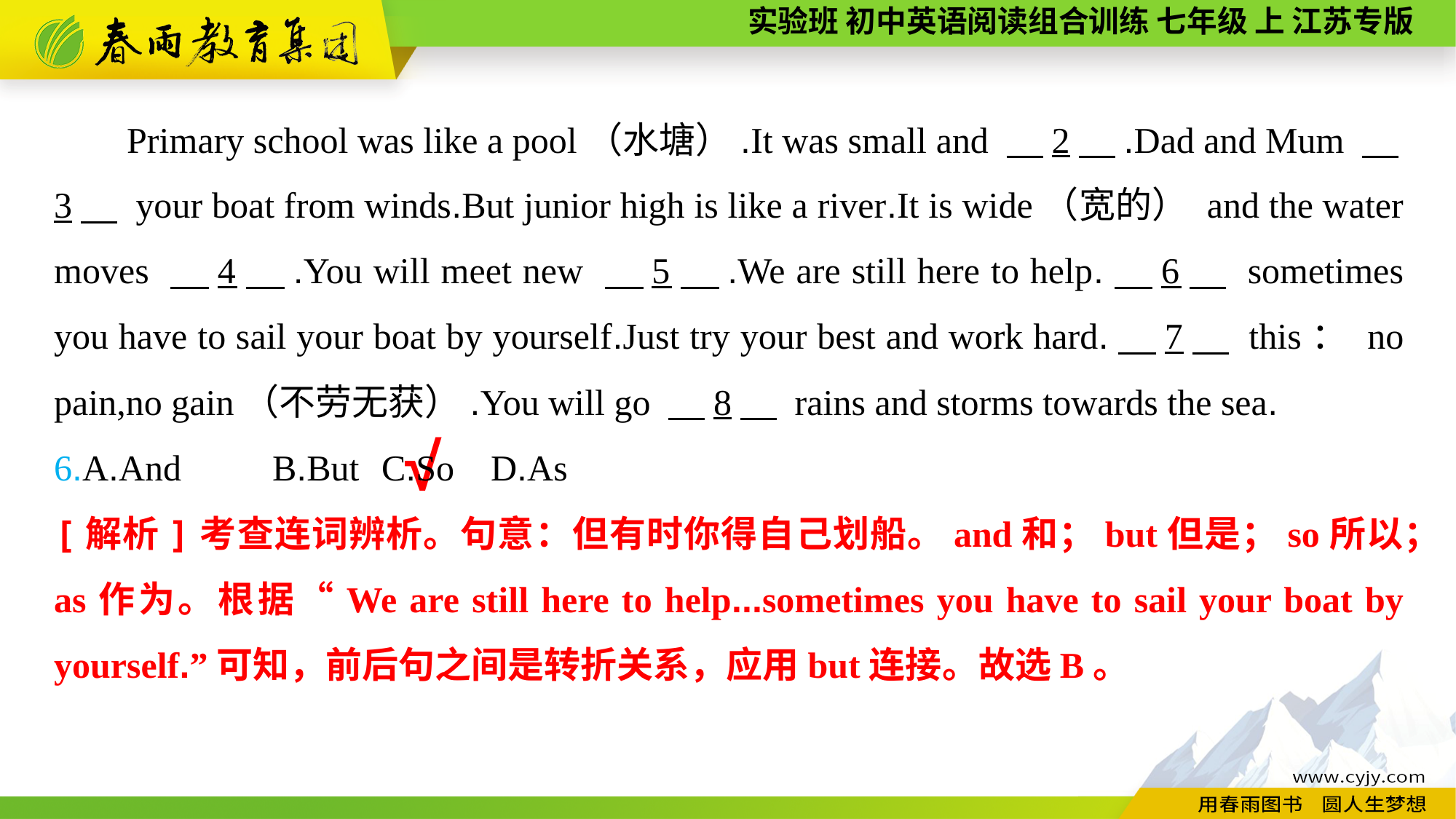

Primary school was like a pool（水塘）.It was small and 　2　.Dad and Mum 　3　 your boat from winds.But junior high is like a river.It is wide（宽的） and the water moves 　4　.You will meet new 　5　.We are still here to help.　6　 sometimes you have to sail your boat by yourself.Just try your best and work hard.　7　 this： no pain,no gain（不劳无获）.You will go 　8　 rains and storms towards the sea.
6.A.And	B.But	C.So	D.As
√
[解析]考查连词辨析。句意：但有时你得自己划船。and和；but但是；so所以；as作为。根据“We are still here to help...sometimes you have to sail your boat by yourself.”可知，前后句之间是转折关系，应用but连接。故选B。